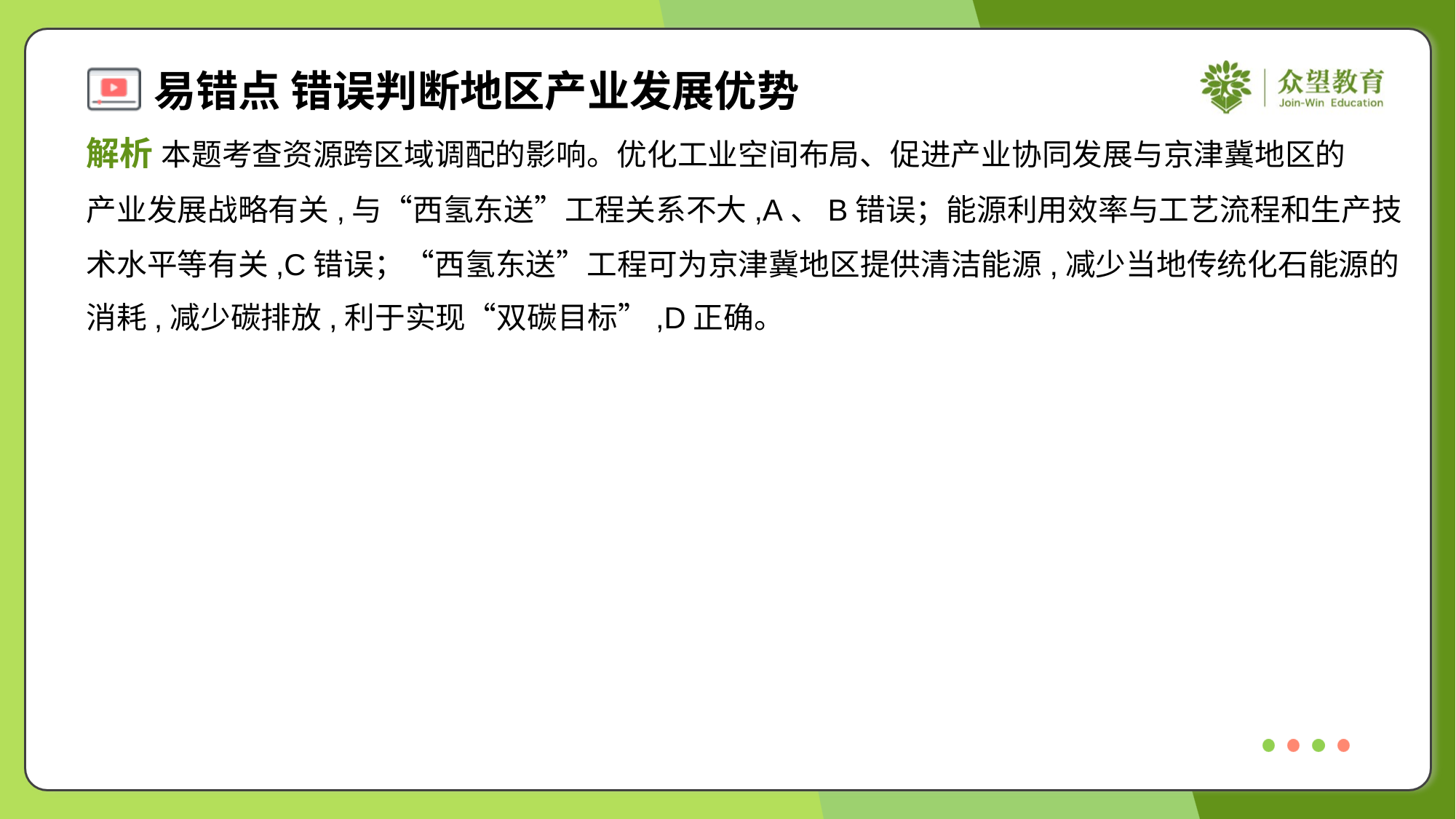

解析 本题考查资源跨区域调配的影响。优化工业空间布局、促进产业协同发展与京津冀地区的
产业发展战略有关,与“西氢东送”工程关系不大,A、B错误；能源利用效率与工艺流程和生产技
术水平等有关,C错误；“西氢东送”工程可为京津冀地区提供清洁能源,减少当地传统化石能源的
消耗,减少碳排放,利于实现“双碳目标”,D正确。